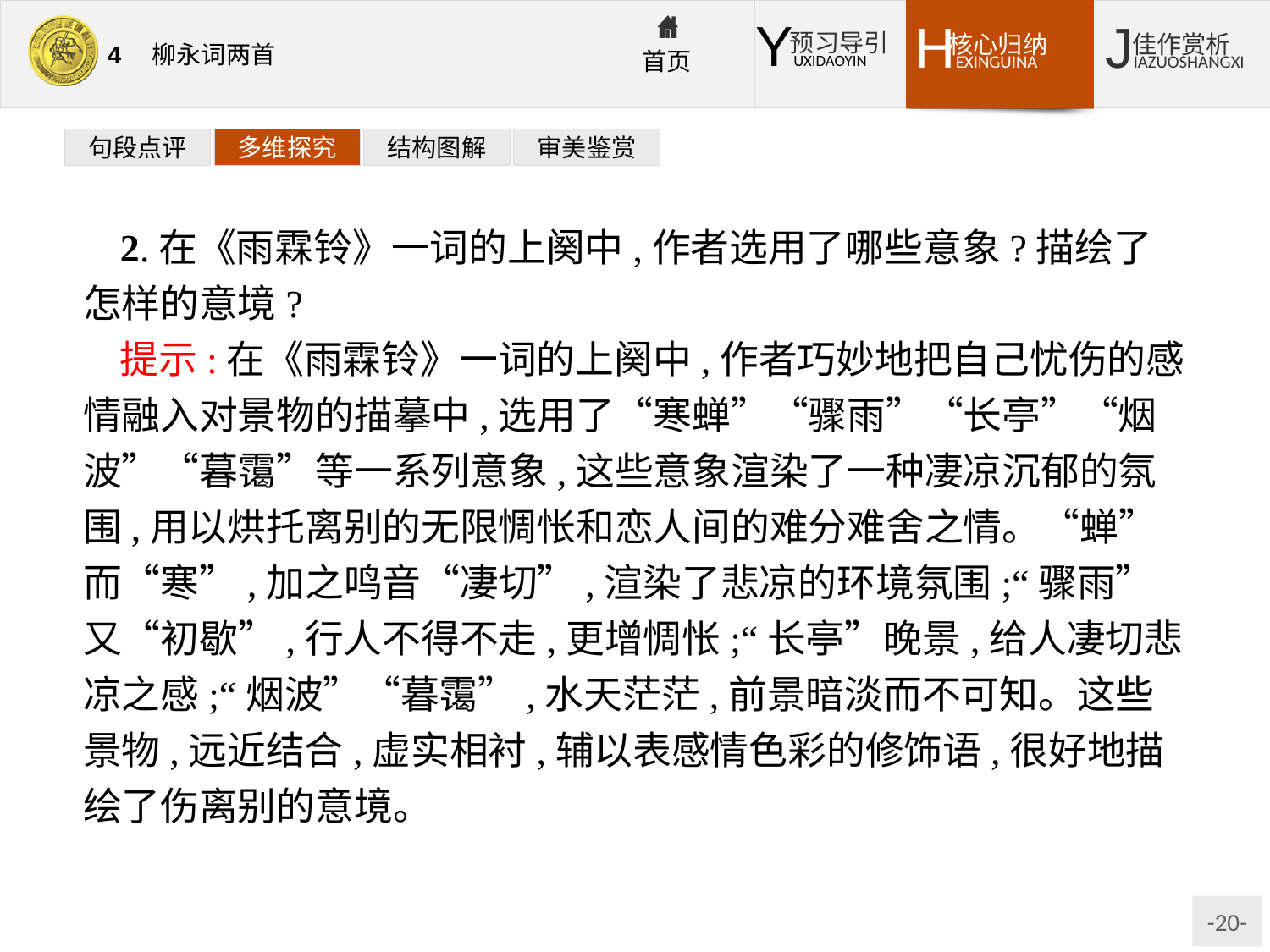

句段点评
多维探究
结构图解
审美鉴赏
2.在《雨霖铃》一词的上阕中,作者选用了哪些意象?描绘了怎样的意境?
提示:在《雨霖铃》一词的上阕中,作者巧妙地把自己忧伤的感情融入对景物的描摹中,选用了“寒蝉”“骤雨”“长亭”“烟波”“暮霭”等一系列意象,这些意象渲染了一种凄凉沉郁的氛围,用以烘托离别的无限惆怅和恋人间的难分难舍之情。“蝉”而“寒”,加之鸣音“凄切”,渲染了悲凉的环境氛围;“骤雨”又“初歇”,行人不得不走,更增惆怅;“长亭”晚景,给人凄切悲凉之感;“烟波”“暮霭”,水天茫茫,前景暗淡而不可知。这些景物,远近结合,虚实相衬,辅以表感情色彩的修饰语,很好地描绘了伤离别的意境。